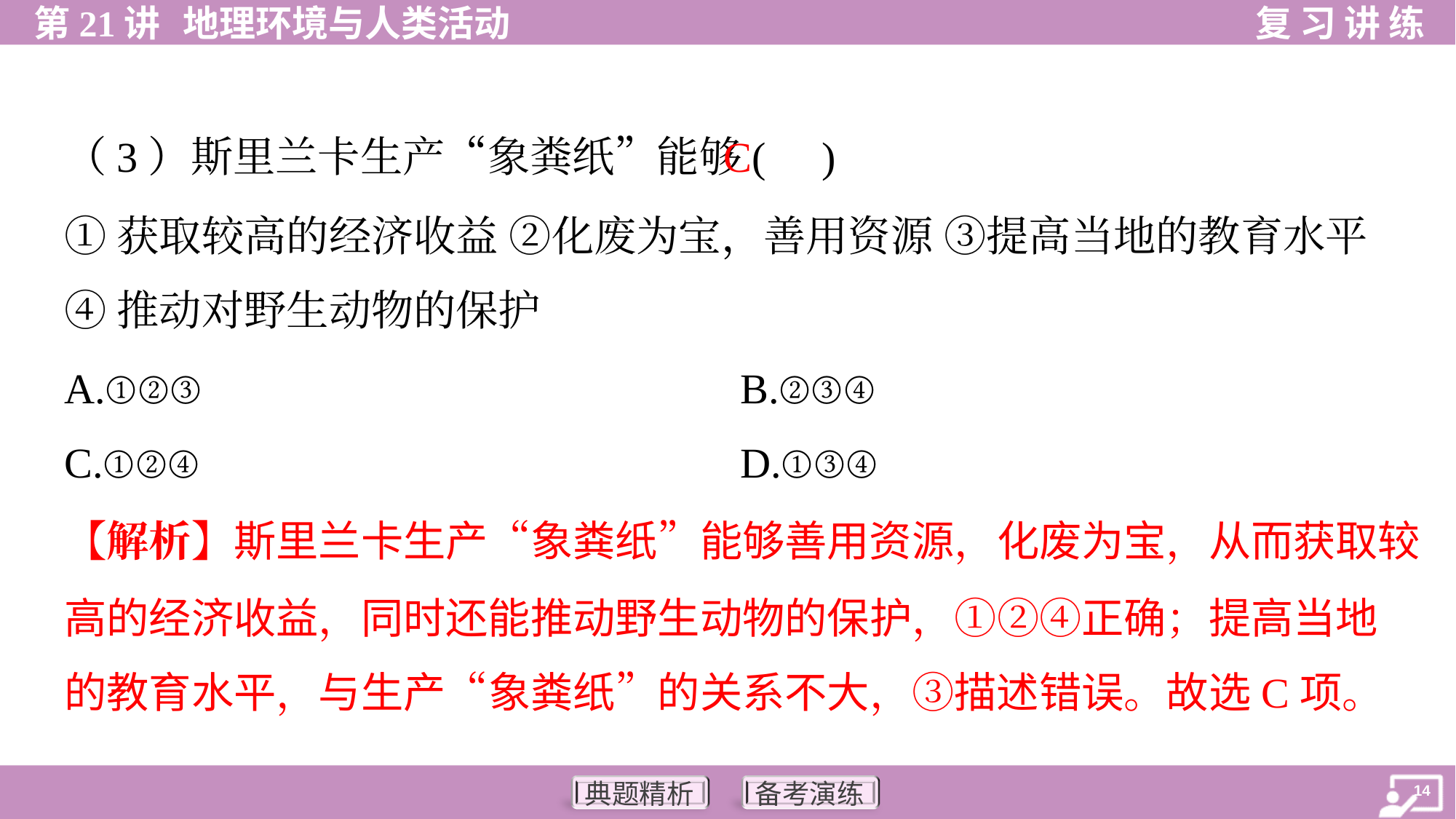

C
（3）斯里兰卡生产“象粪纸”能够(     )
①获取较高的经济收益 ②化废为宝，善用资源 ③提高当地的教育水平
④推动对野生动物的保护
A.①②③	B.②③④
C.①②④	D.①③④
【解析】斯里兰卡生产“象粪纸”能够善用资源，化废为宝，从而获取较
高的经济收益，同时还能推动野生动物的保护，①②④正确；提高当地
的教育水平，与生产“象粪纸”的关系不大，③描述错误。故选C项。